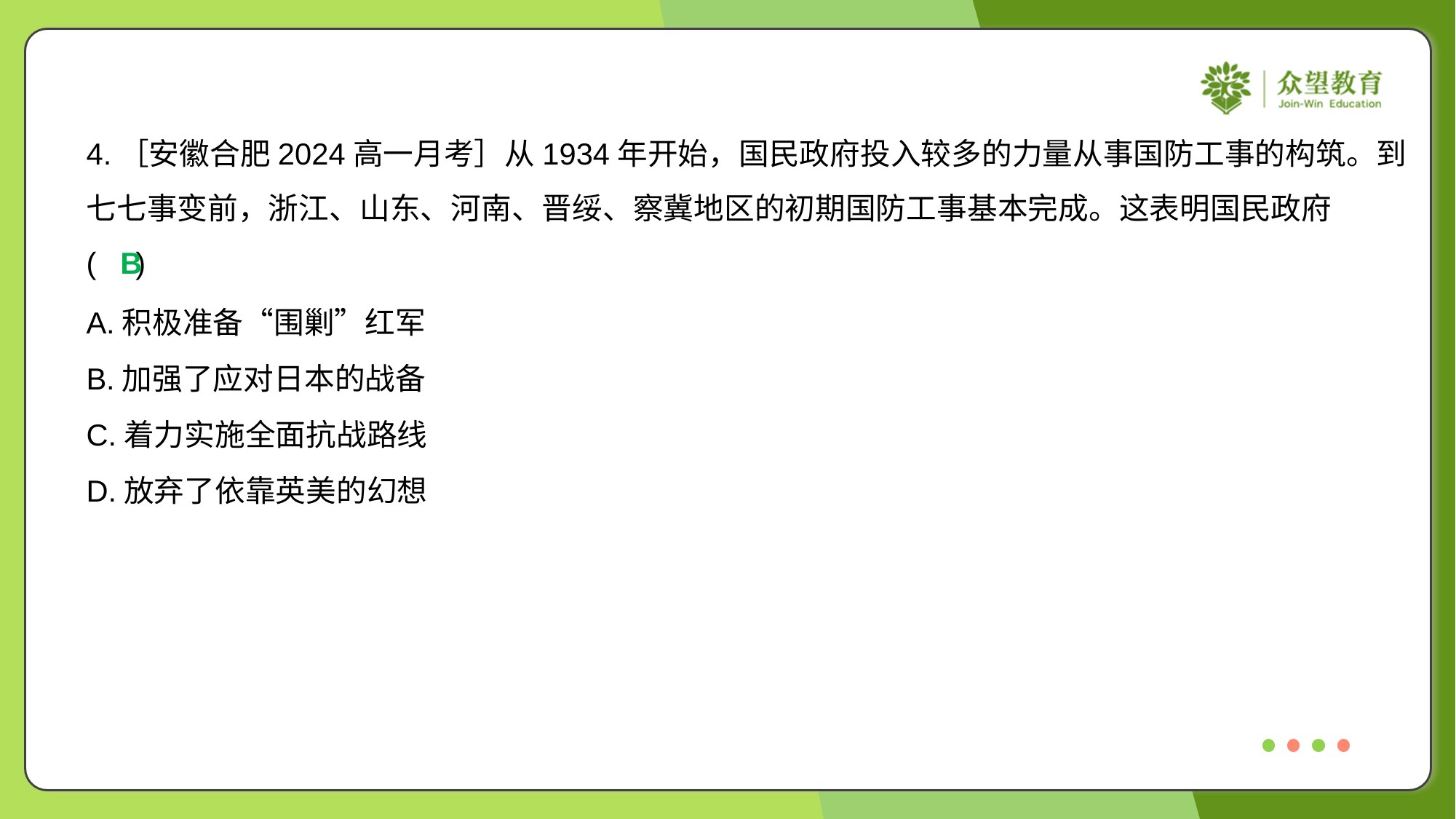

4.［安徽合肥2024高一月考］从1934年开始，国民政府投入较多的力量从事国防工事的构筑。到
七七事变前，浙江、山东、河南、晋绥、察冀地区的初期国防工事基本完成。这表明国民政府
(     )
B
A.积极准备“围剿”红军
B.加强了应对日本的战备
C.着力实施全面抗战路线
D.放弃了依靠英美的幻想